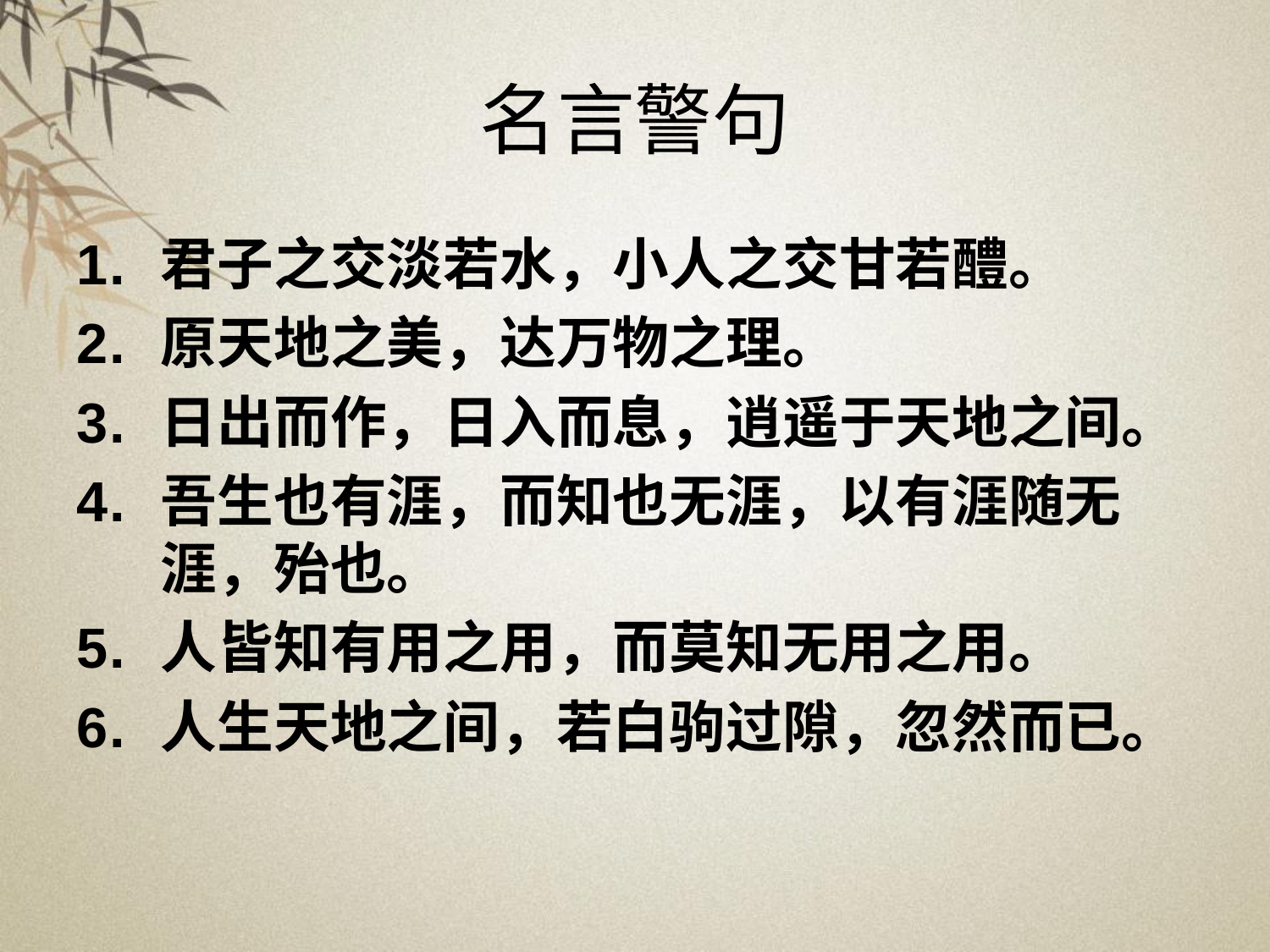

# 名言警句
君子之交淡若水，小人之交甘若醴。
原天地之美，达万物之理。
日出而作，日入而息，逍遥于天地之间。
吾生也有涯，而知也无涯，以有涯随无涯，殆也。
人皆知有用之用，而莫知无用之用。
人生天地之间，若白驹过隙，忽然而已。